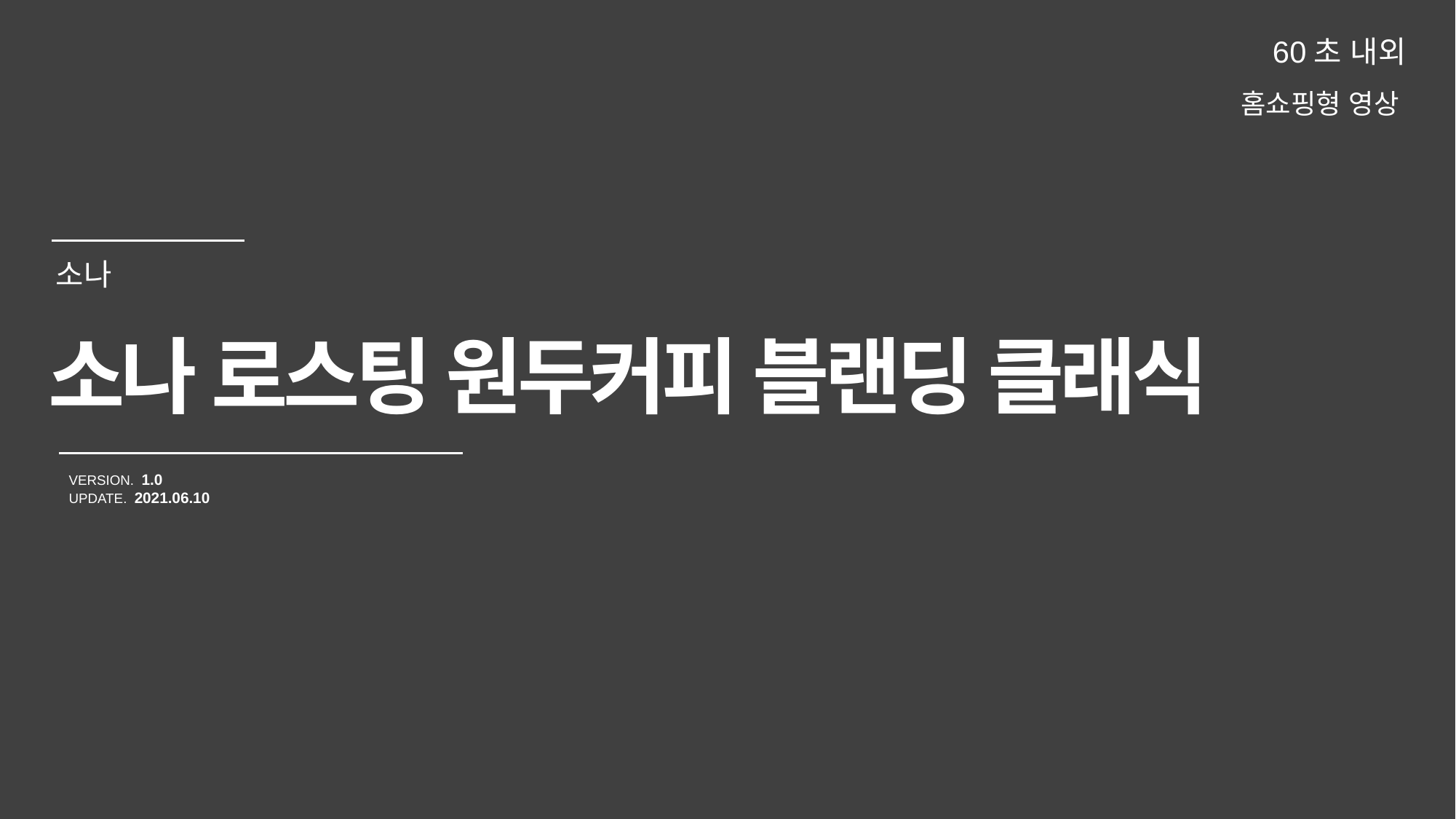

60초 내외
홈쇼핑형 영상
소나 로스팅 원두커피 블랜딩 클래식
VERSION.  1.0
UPDATE.  2021.06.10

소나